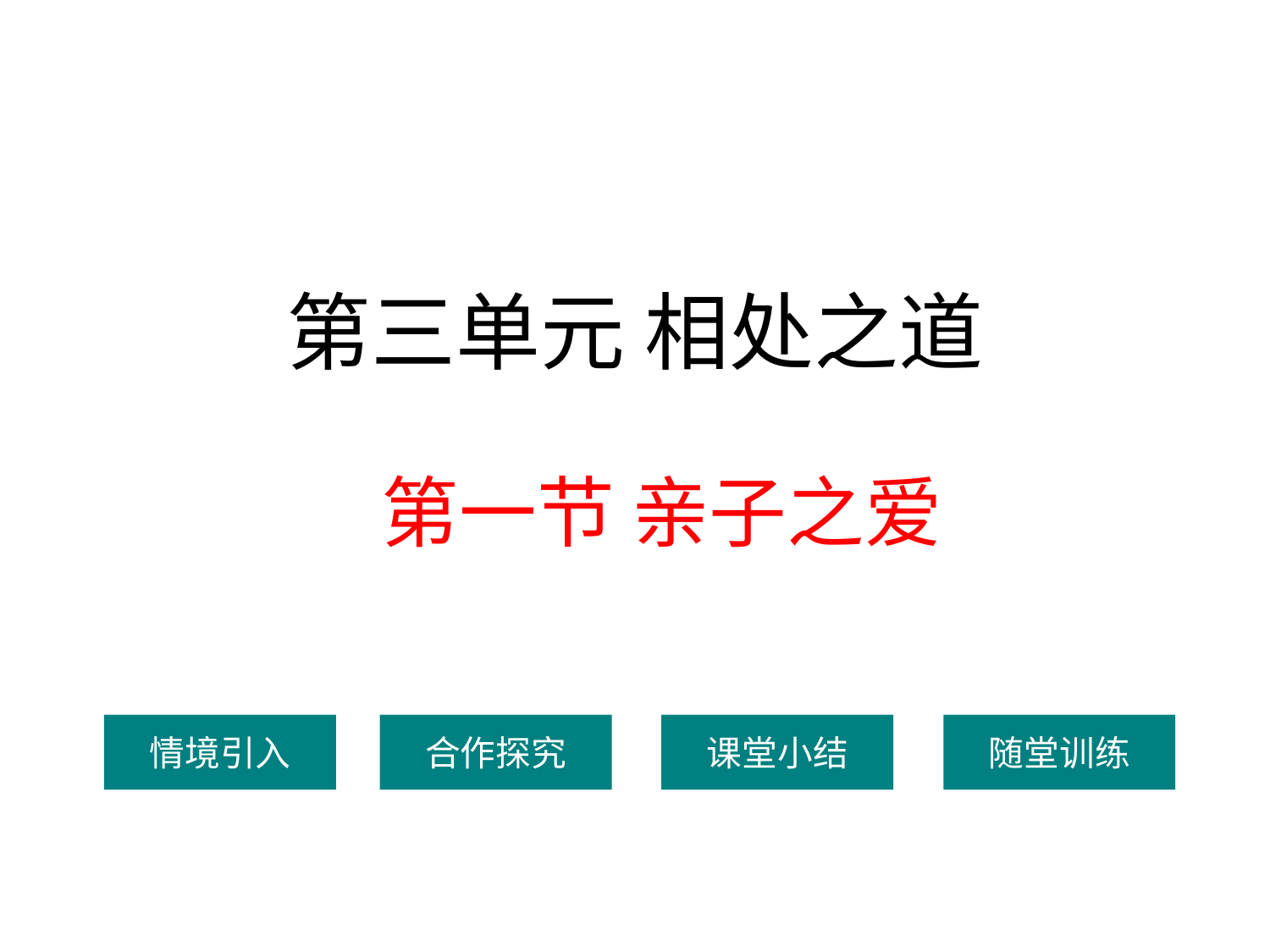

第三单元 相处之道
第一节 亲子之爱
情境引入
合作探究
课堂小结
随堂训练